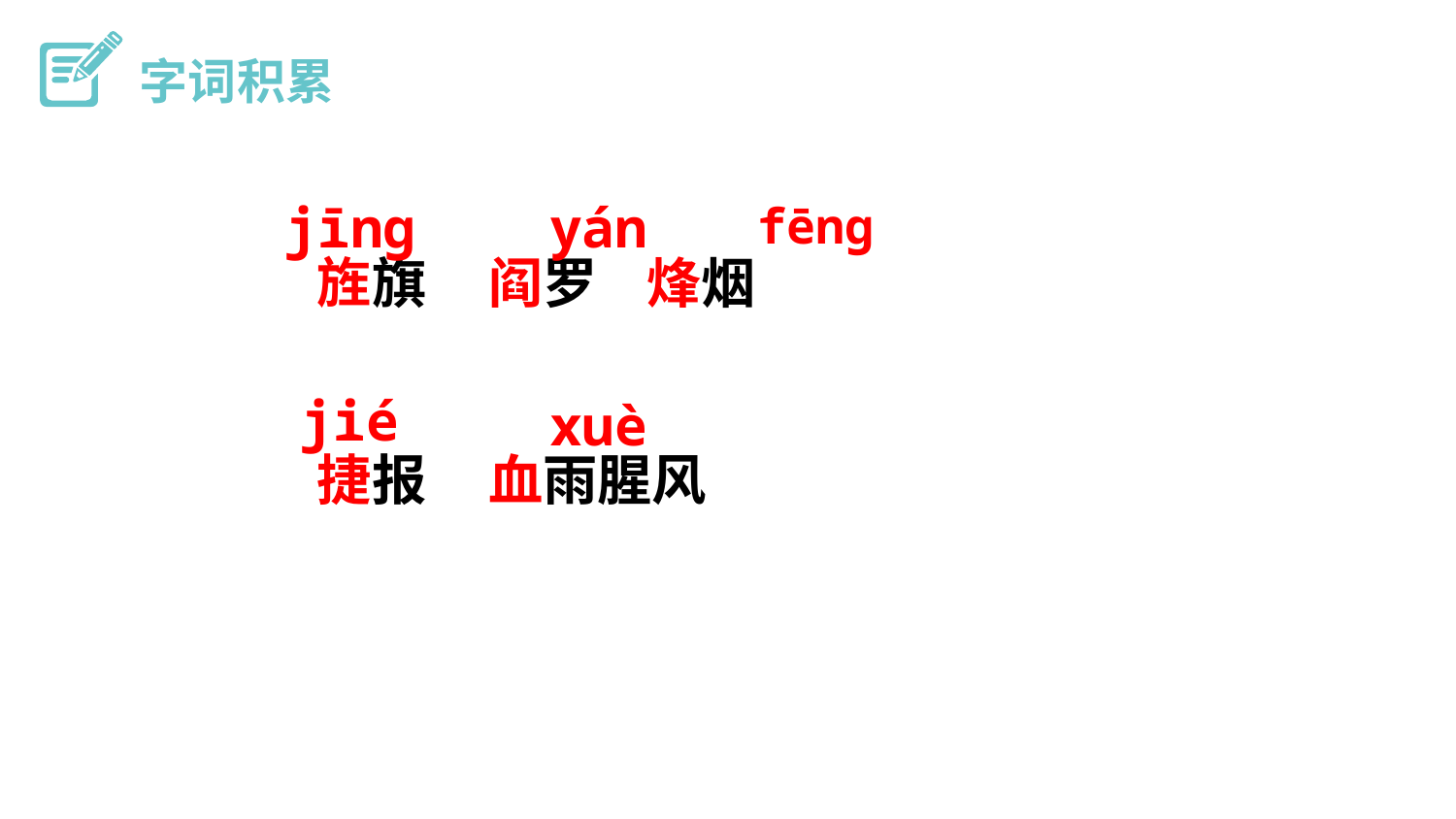

字词积累
jīng
yán
fēng
旌旗     阎罗    烽烟

捷报     血雨腥风
jié
xuè